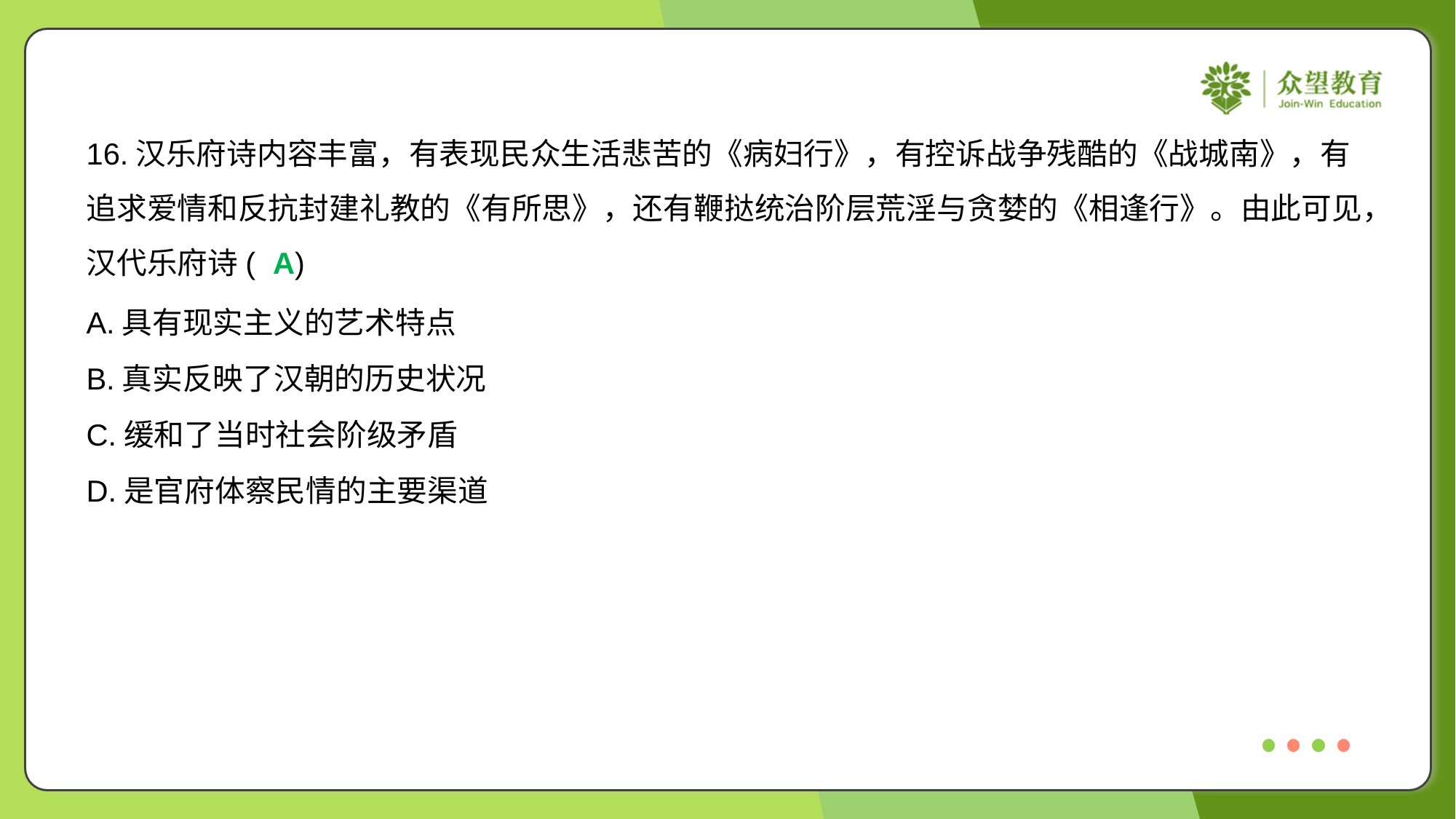

16.汉乐府诗内容丰富，有表现民众生活悲苦的《病妇行》，有控诉战争残酷的《战城南》，有
追求爱情和反抗封建礼教的《有所思》，还有鞭挞统治阶层荒淫与贪婪的《相逢行》。由此可见，
汉代乐府诗(     )
A
A.具有现实主义的艺术特点
B.真实反映了汉朝的历史状况
C.缓和了当时社会阶级矛盾
D.是官府体察民情的主要渠道